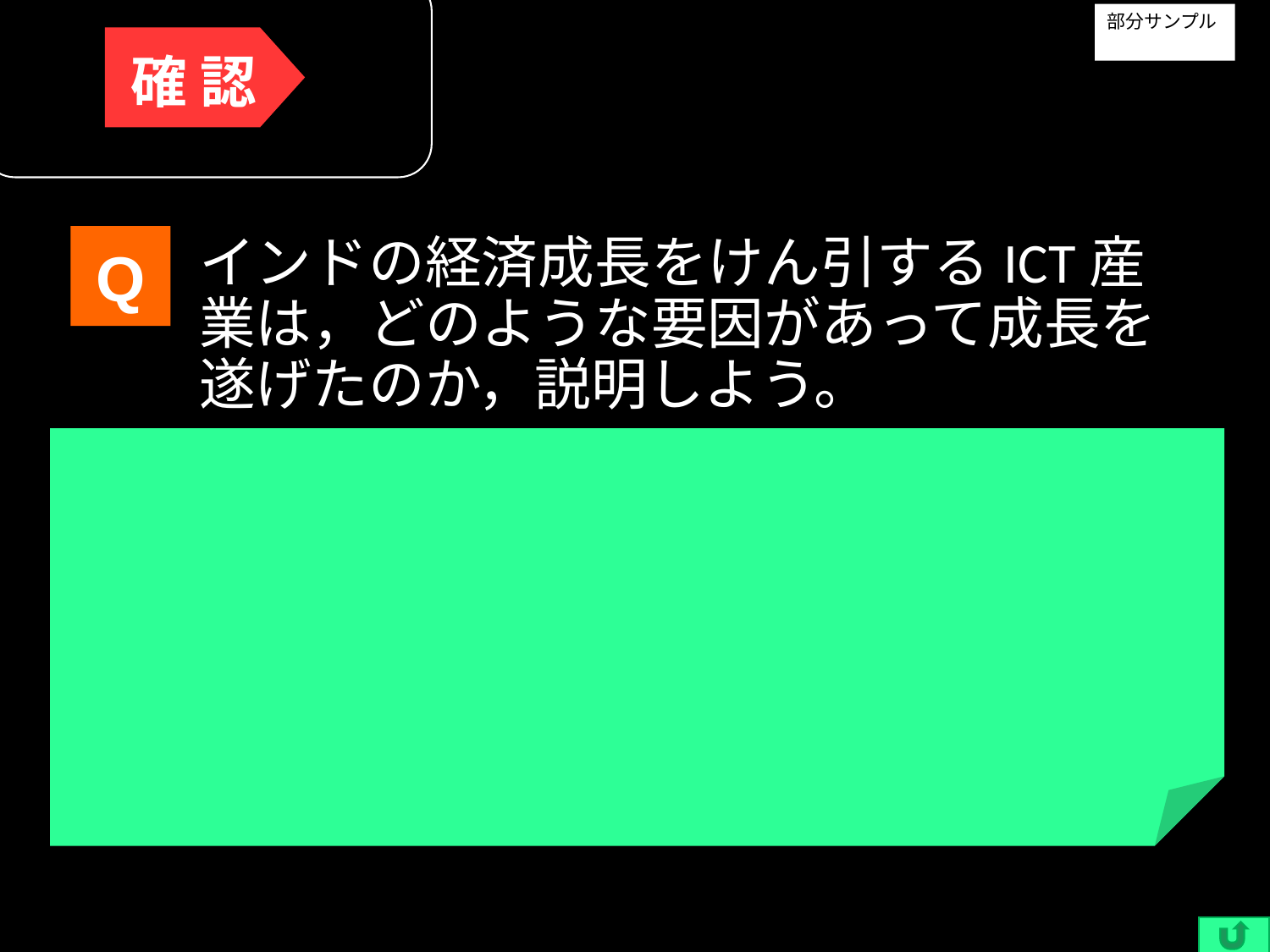

部分サンプル
# インドの経済成長をけん引するICT産業は，どのような要因があって成長を遂げたのか，説明しよう。

経済の統制を緩め，企業の設立や活動が自由となり，100%外国資本による事業を可能としたことや，もともと数学やコンピュータ技術の教育に力を入れていたこと，英語に堪能な人が多かったことを生かして，ICT産業が急速に進展した。